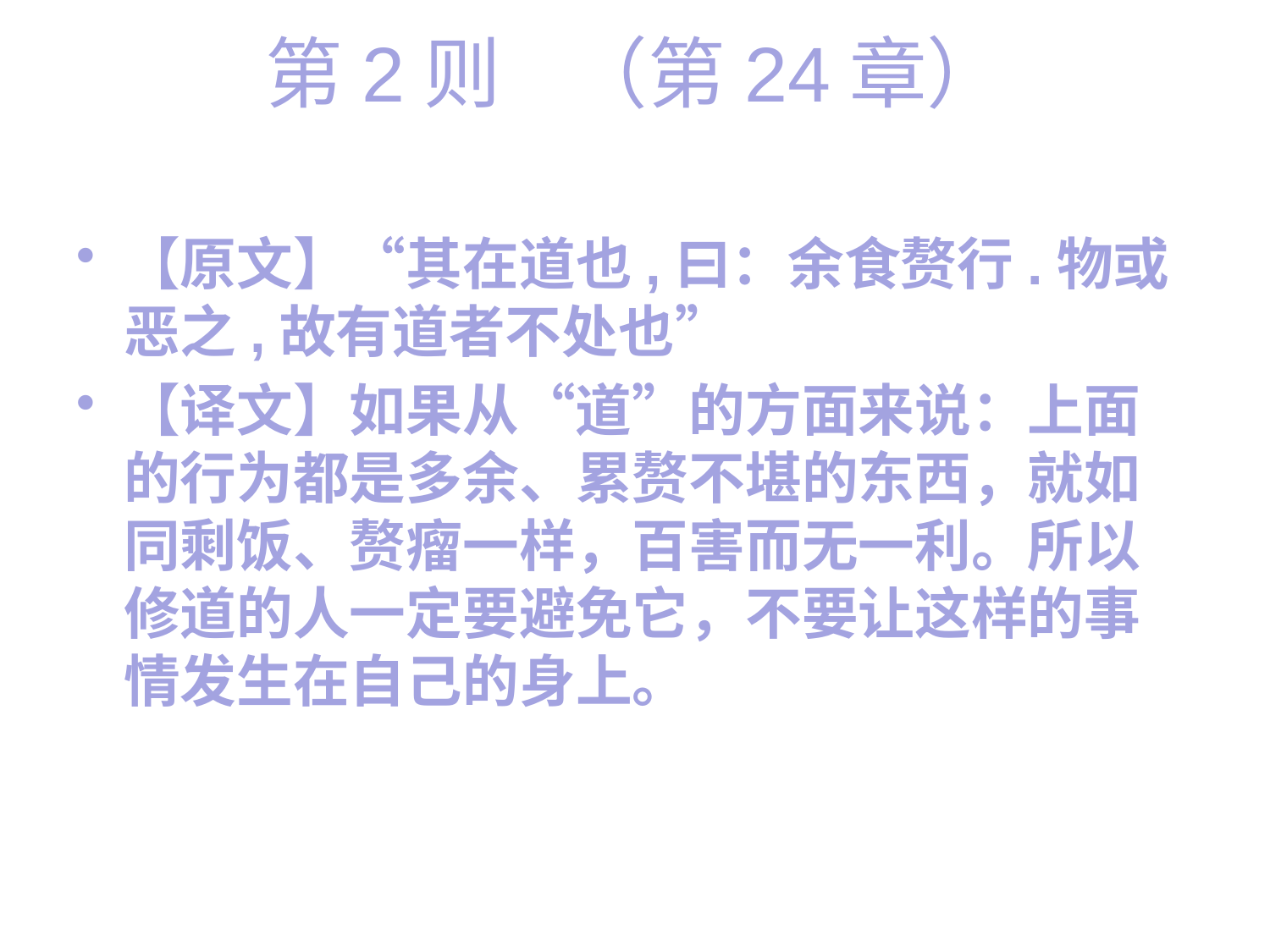

# 第2则    （第24章）
【原文】“其在道也,曰：余食赘行.物或恶之,故有道者不处也”
【译文】如果从“道”的方面来说：上面的行为都是多余、累赘不堪的东西，就如同剩饭、赘瘤一样，百害而无一利。所以修道的人一定要避免它，不要让这样的事情发生在自己的身上。